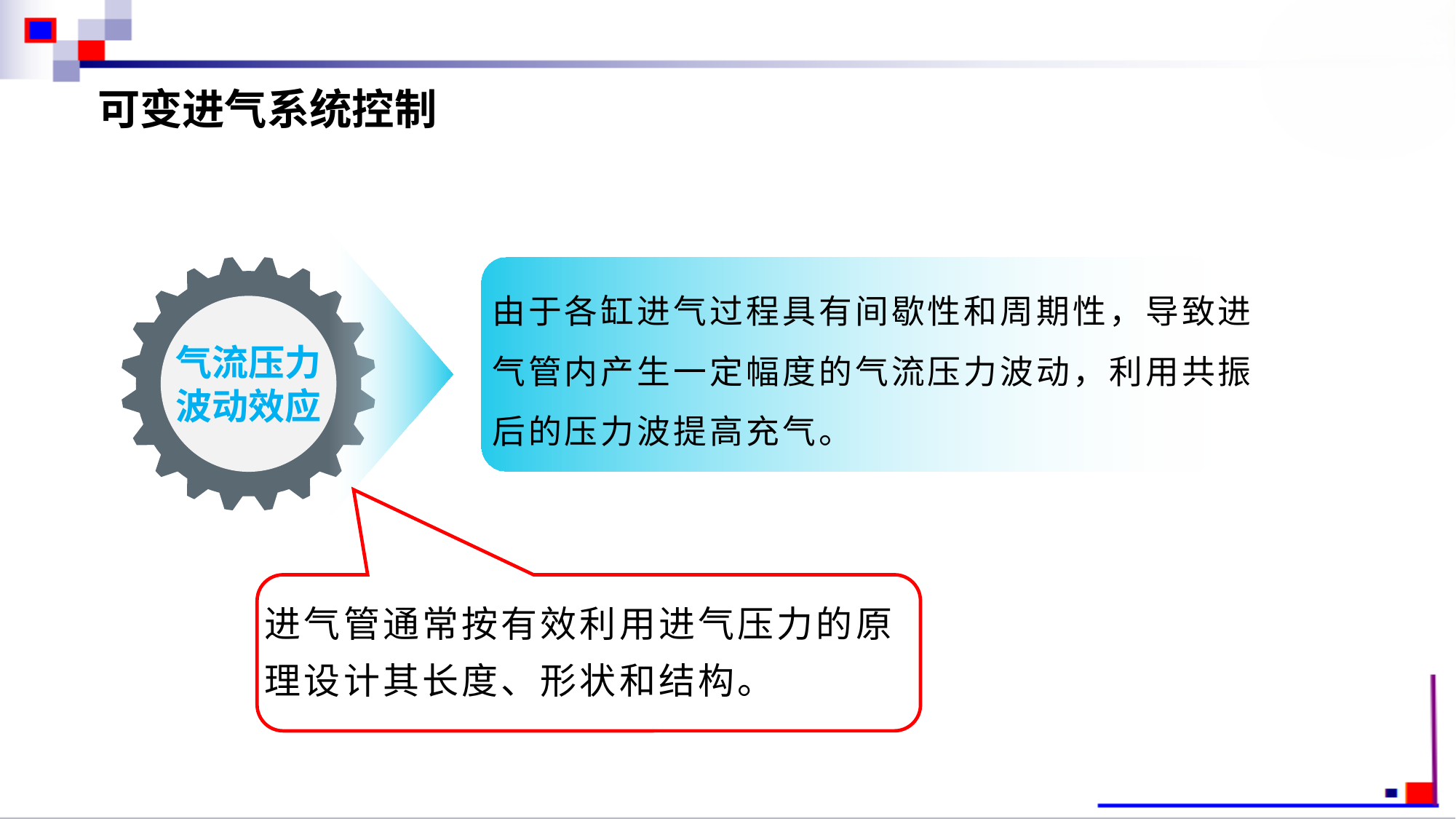

可变进气系统控制

气流压力波动效应

由于各缸进气过程具有间歇性和周期性，导致进气管内产生一定幅度的气流压力波动，利用共振后的压力波提高充气。

进气管通常按有效利用进气压力的原理设计其长度、形状和结构。